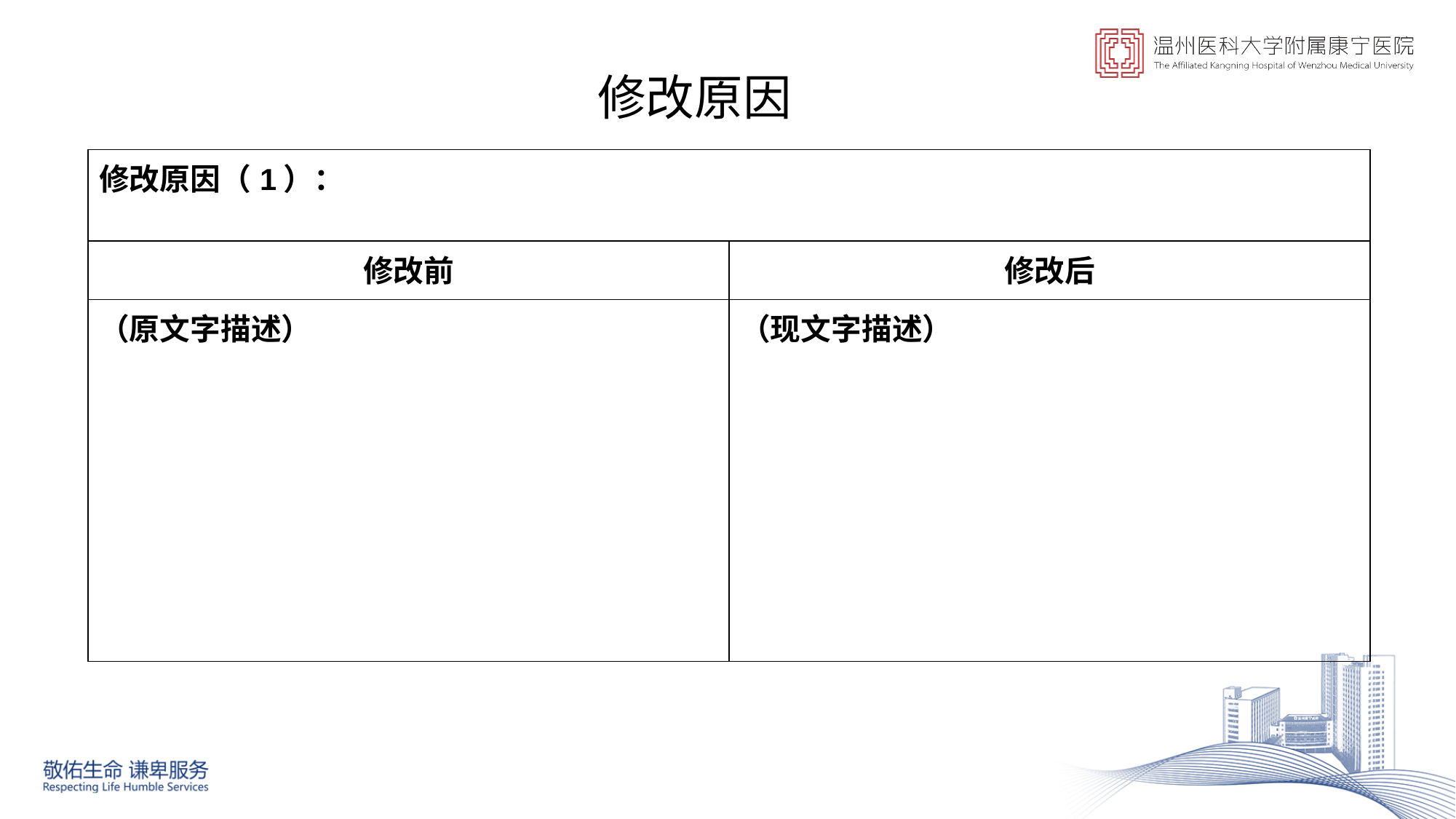

修改原因
| 修改原因（1）： |  |
| --- | --- |
| 修改前 | 修改后 |
| （原文字描述） | （现文字描述） |